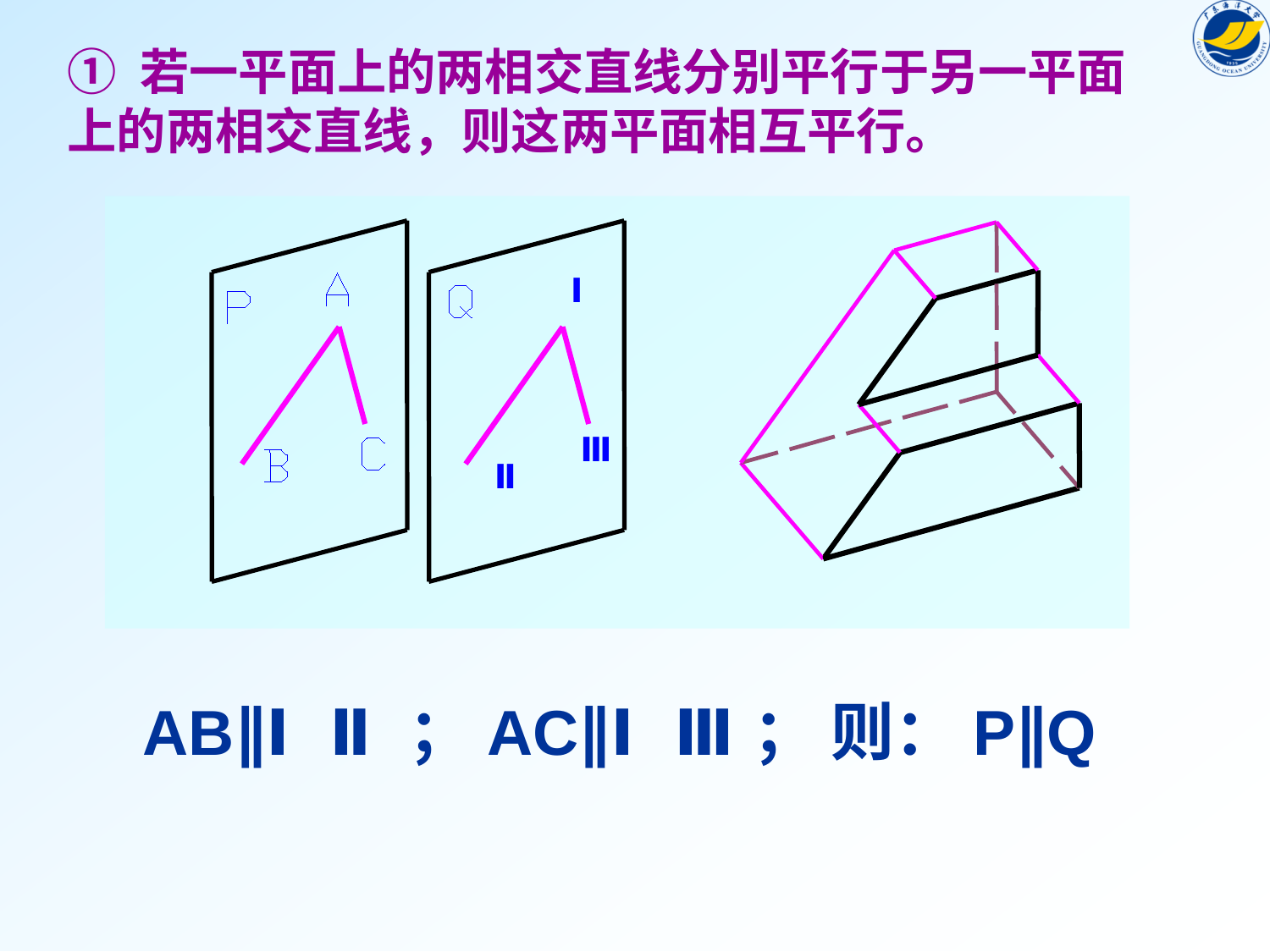

① 若一平面上的两相交直线分别平行于另一平面上的两相交直线，则这两平面相互平行。

Ⅰ

Ⅲ

Ⅱ

AB∥ⅠⅡ；AC∥ⅠⅢ； 则：P∥Q